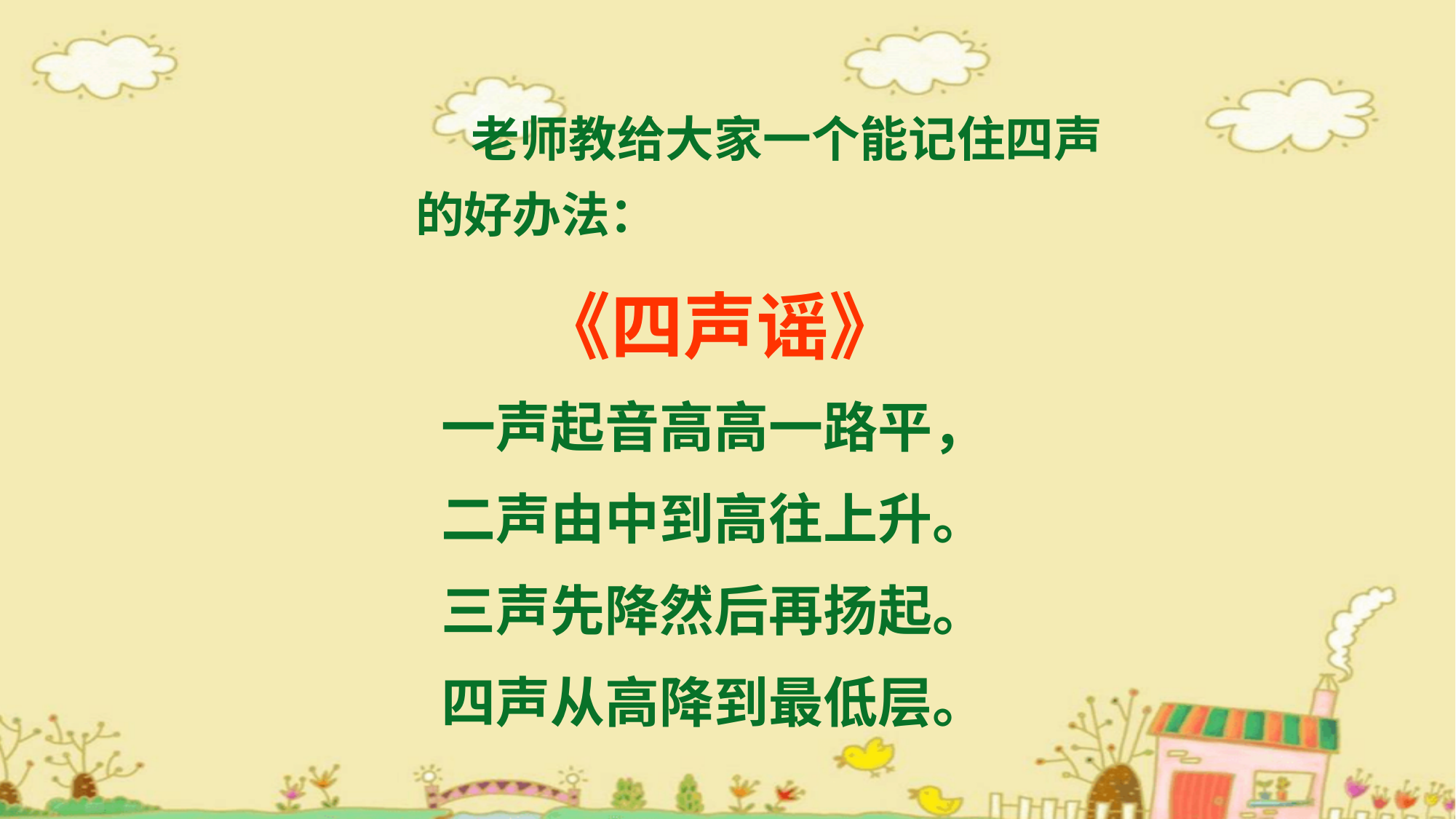

老师教给大家一个能记住四声的好办法：
《四声谣》
一声起音高高一路平，
二声由中到高往上升。
三声先降然后再扬起。
四声从高降到最低层。